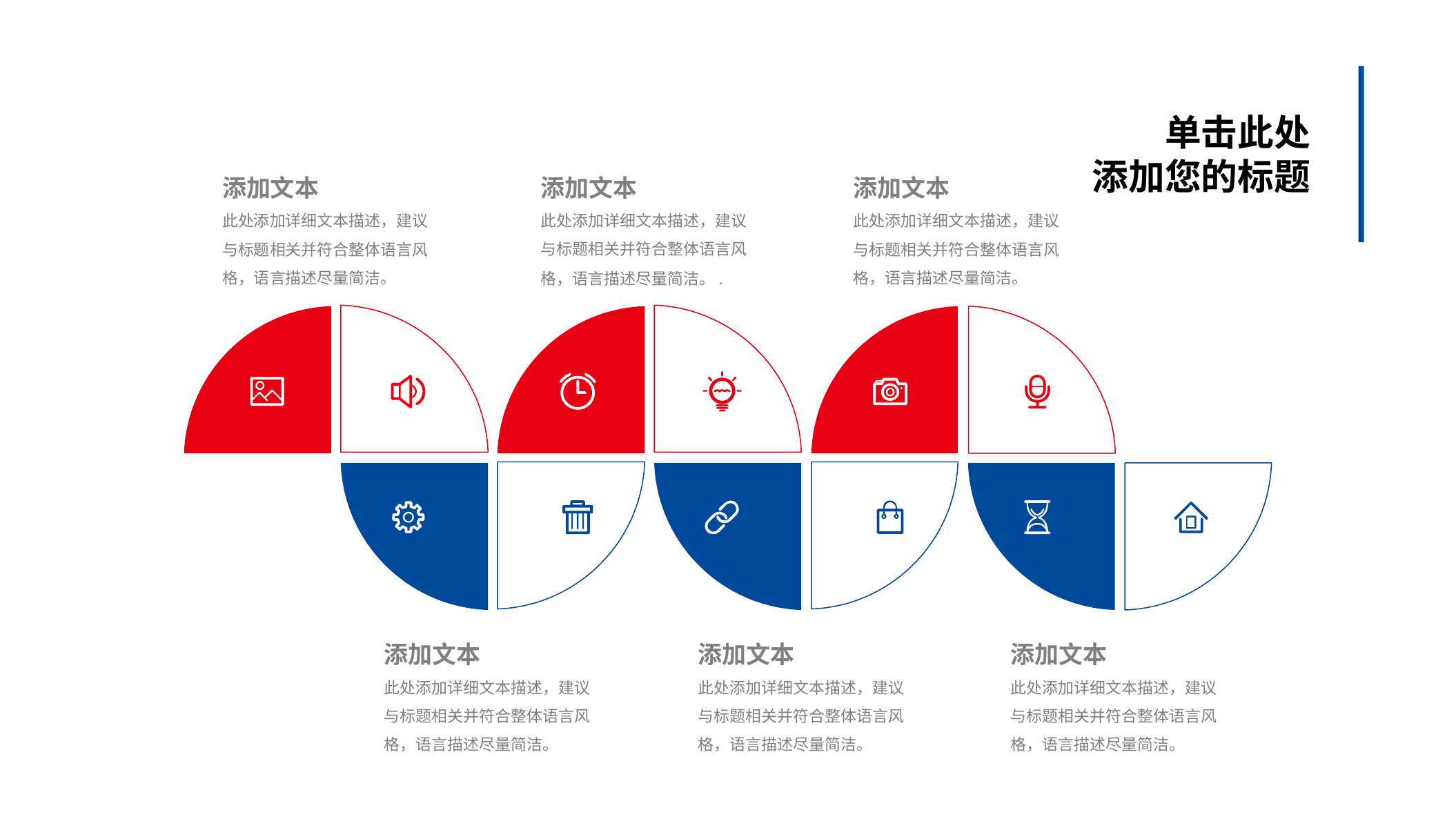

单击此处
添加您的标题
添加文本
此处添加详细文本描述，建议与标题相关并符合整体语言风格，语言描述尽量简洁。
添加文本
此处添加详细文本描述，建议与标题相关并符合整体语言风格，语言描述尽量简洁。.
添加文本
此处添加详细文本描述，建议与标题相关并符合整体语言风格，语言描述尽量简洁。

添加文本
此处添加详细文本描述，建议与标题相关并符合整体语言风格，语言描述尽量简洁。
添加文本
此处添加详细文本描述，建议与标题相关并符合整体语言风格，语言描述尽量简洁。
添加文本
此处添加详细文本描述，建议与标题相关并符合整体语言风格，语言描述尽量简洁。